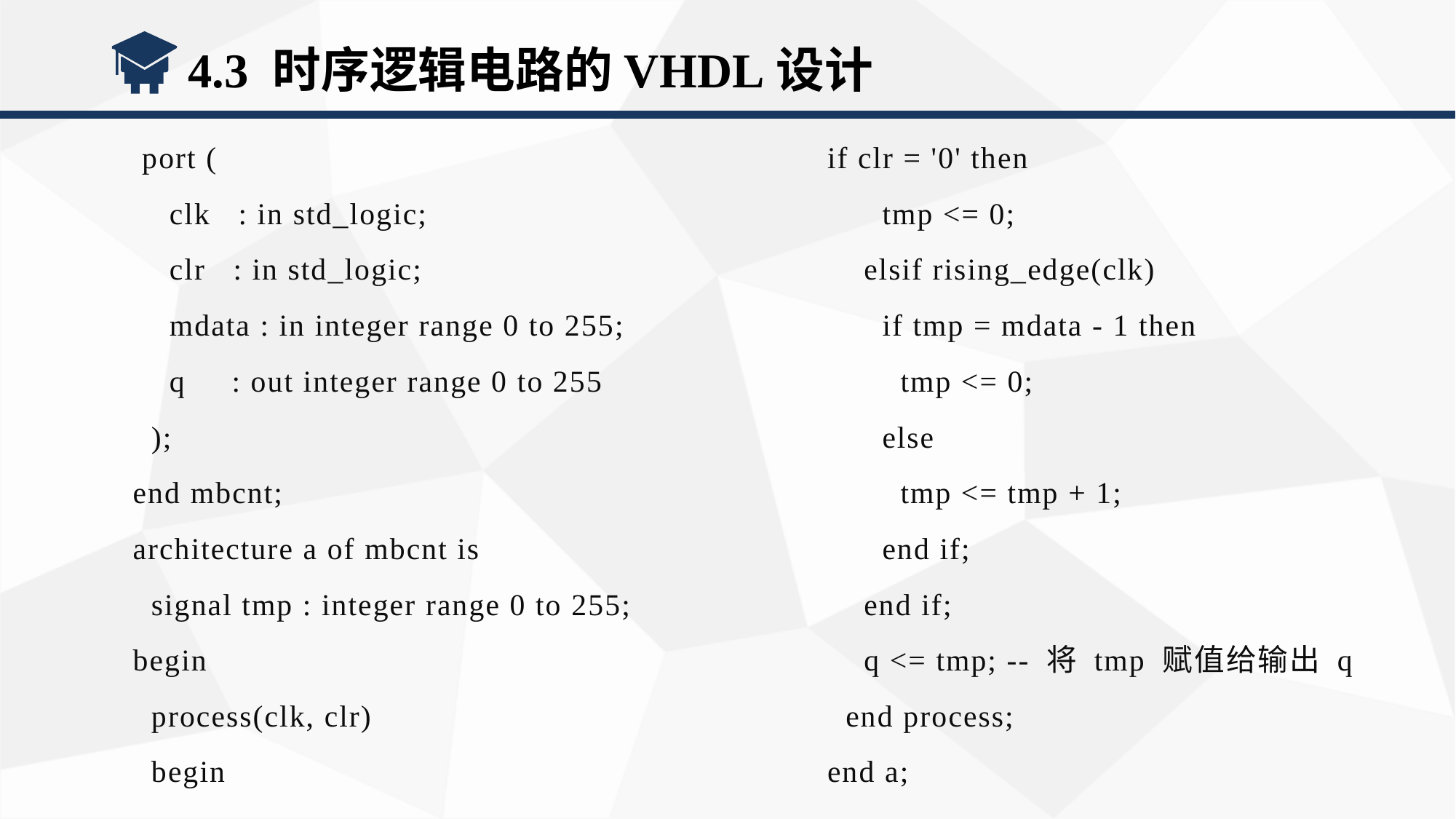

4.3 时序逻辑电路的VHDL设计

 port (
    clk   : in std_logic;
    clr   : in std_logic;
    mdata : in integer range 0 to 255;
    q     : out integer range 0 to 255
  );
end mbcnt;
architecture a of mbcnt is
  signal tmp : integer range 0 to 255;
begin
  process(clk, clr)
  begin

if clr = '0' then
      tmp <= 0;
    elsif rising_edge(clk)
      if tmp = mdata - 1 then
        tmp <= 0;
      else
        tmp <= tmp + 1;
      end if;
    end if;
    q <= tmp; -- 将 tmp 赋值给输出 q
  end process;
end a;